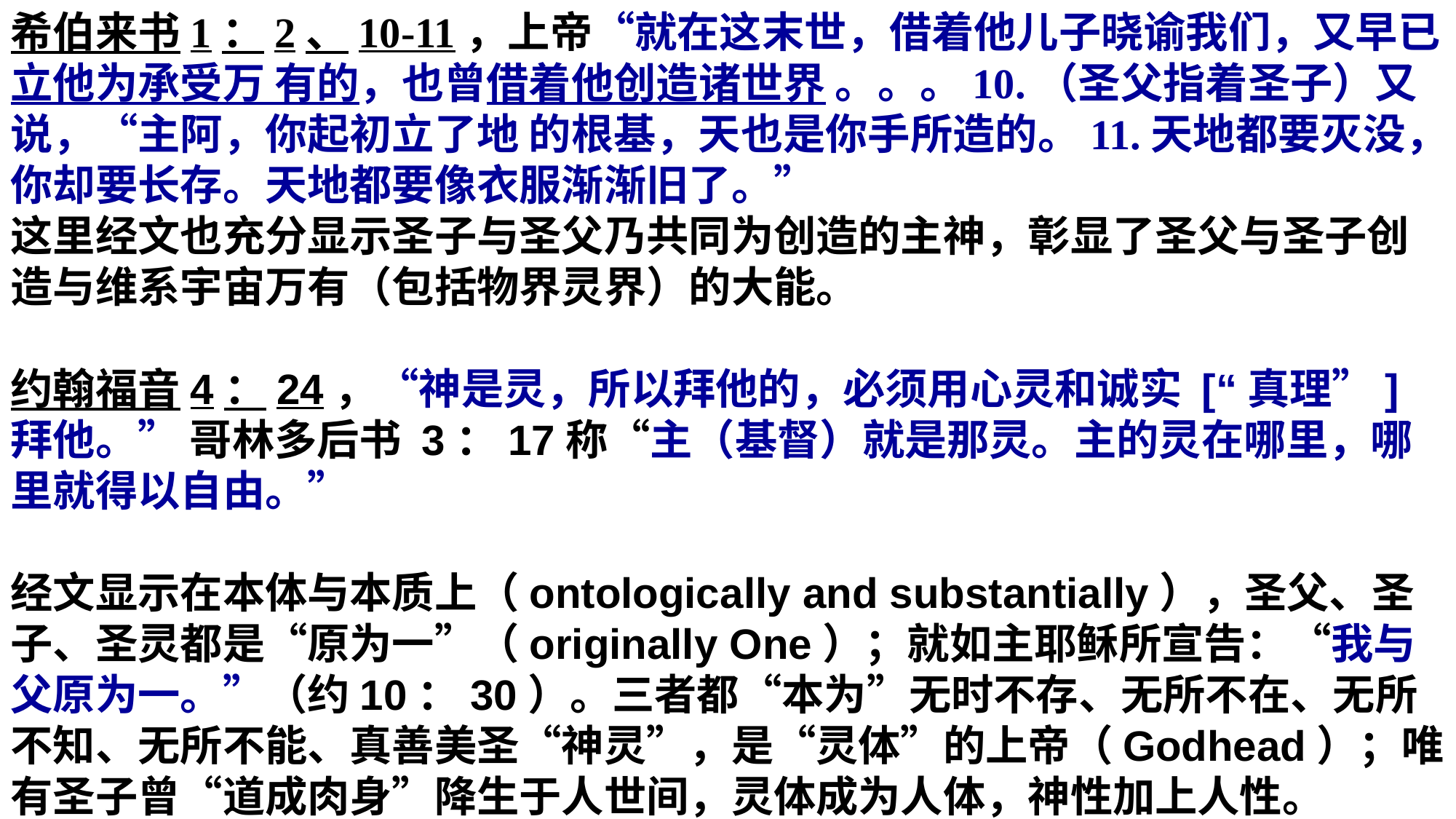

希伯来书1：2、10-11，上帝“就在这末世，借着他儿子晓谕我们，又早已立他为承受万 有的，也曾借着他创造诸世界 。。。10.（圣父指着圣子）又说，“主阿，你起初立了地 的根基，天也是你手所造的。11.天地都要灭没，你却要长存。天地都要像衣服渐渐旧了。”
这里经文也充分显示圣子与圣父乃共同为创造的主神，彰显了圣父与圣子创造与维系宇宙万有（包括物界灵界）的大能。

约翰福音4：24，“神是灵，所以拜他的，必须用心灵和诚实 [“真理”] 拜他。” 哥林多后书 3：17称“主（基督）就是那灵。主的灵在哪里，哪里就得以自由。”

经文显示在本体与本质上（ontologically and substantially），圣父、圣子、圣灵都是“原为一”（originally One）；就如主耶稣所宣告：“我与父原为一。”（约10：30）。三者都“本为”无时不存、无所不在、无所不知、无所不能、真善美圣“神灵”，是“灵体”的上帝（Godhead）；唯有圣子曾“道成肉身”降生于人世间，灵体成为人体，神性加上人性。